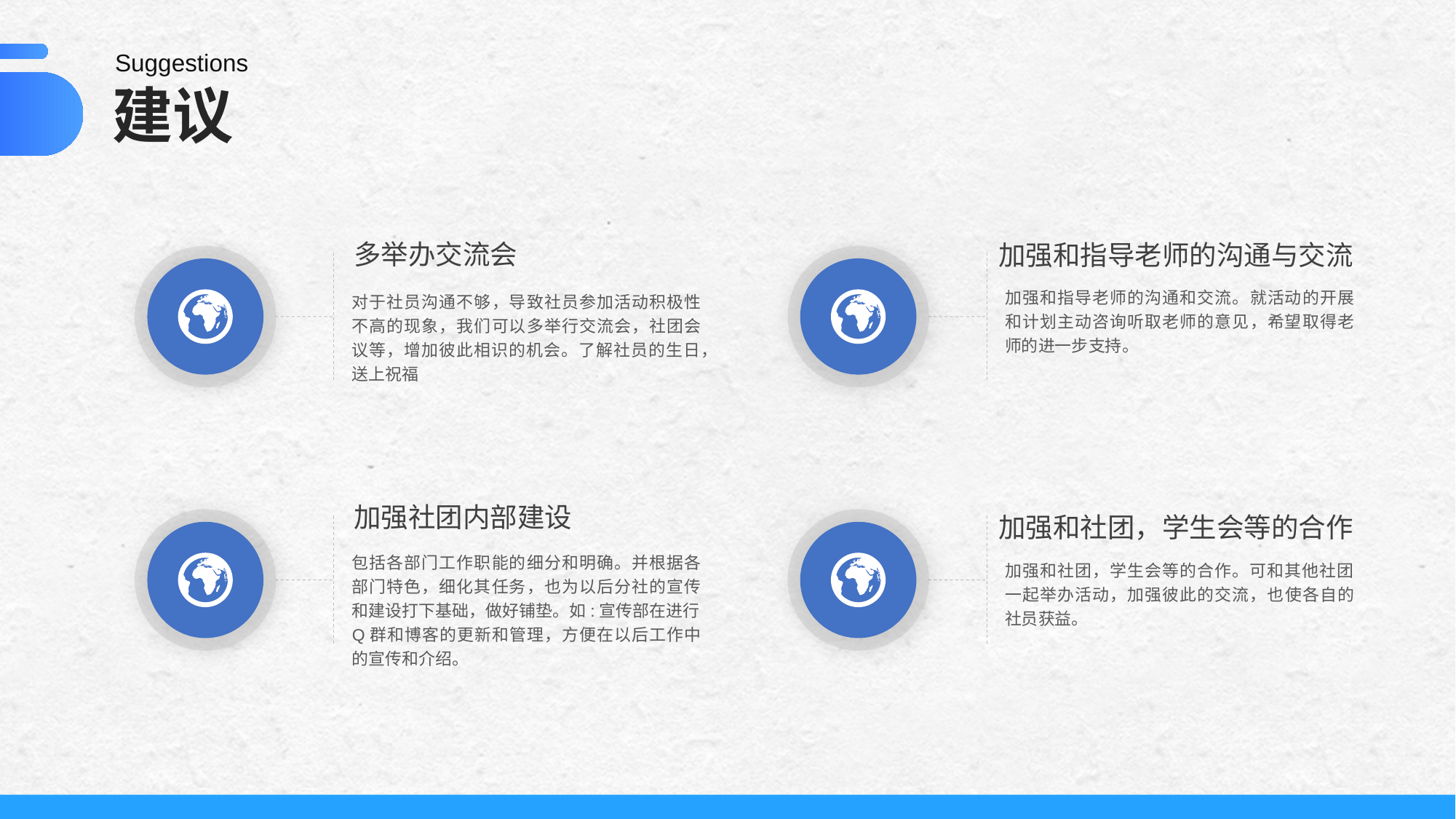

Suggestions

建议
多举办交流会
加强和指导老师的沟通与交流

加强和指导老师的沟通和交流。就活动的开展和计划主动咨询听取老师的意见，希望取得老师的进一步支持。
对于社员沟通不够，导致社员参加活动积极性不高的现象，我们可以多举行交流会，社团会议等，增加彼此相识的机会。了解社员的生日，送上祝福

加强社团内部建设
加强和社团，学生会等的合作

包括各部门工作职能的细分和明确。并根据各部门特色，细化其任务，也为以后分社的宣传和建设打下基础，做好铺垫。如:宣传部在进行Q群和博客的更新和管理，方便在以后工作中的宣传和介绍。
加强和社团，学生会等的合作。可和其他社团一起举办活动，加强彼此的交流，也使各自的社员获益。